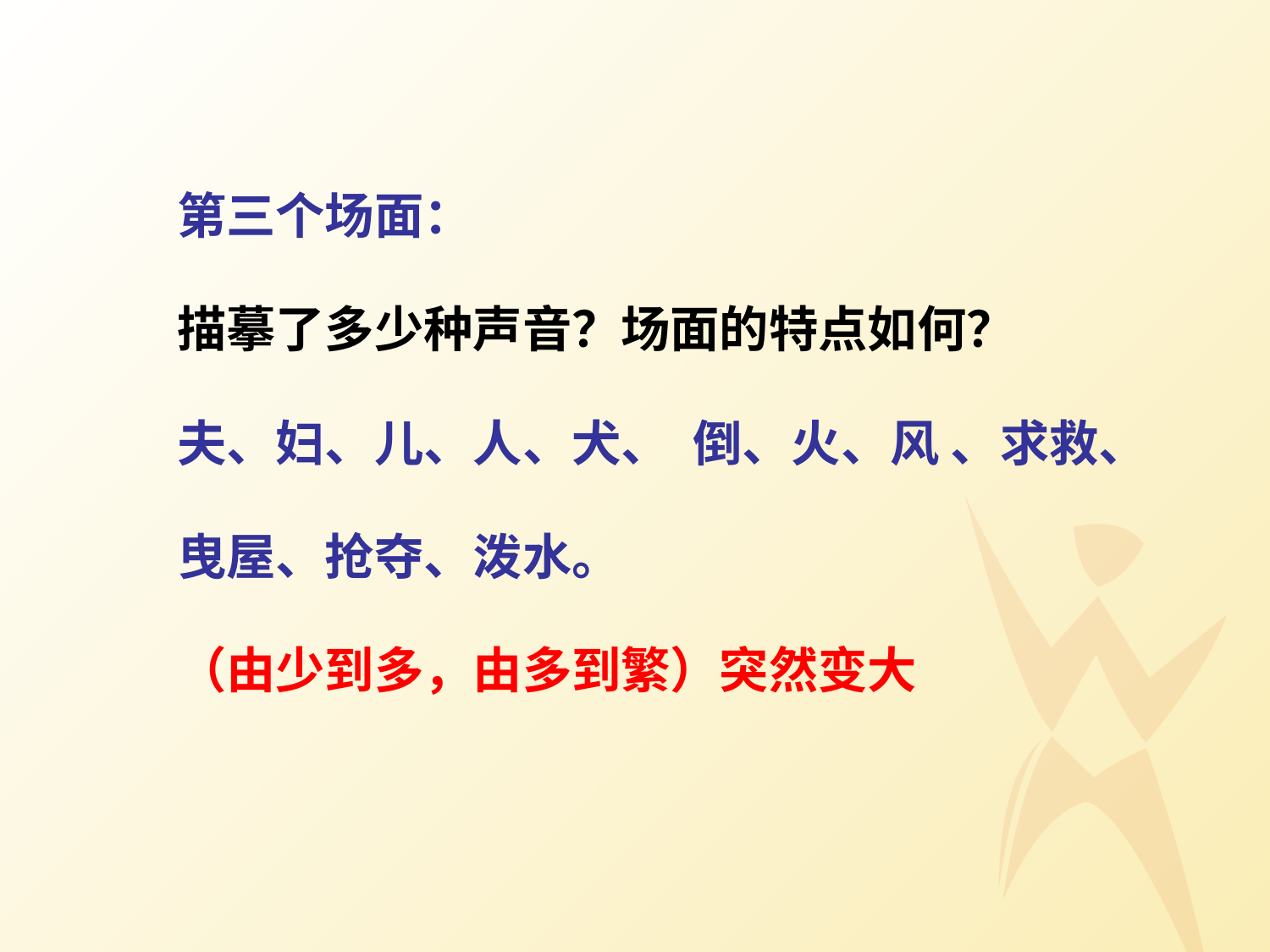

第三个场面：
描摹了多少种声音？场面的特点如何？
夫、妇、儿、人、犬、  倒、火、风 、求救、
曳屋、抢夺、泼水。
（由少到多，由多到繁）突然变大